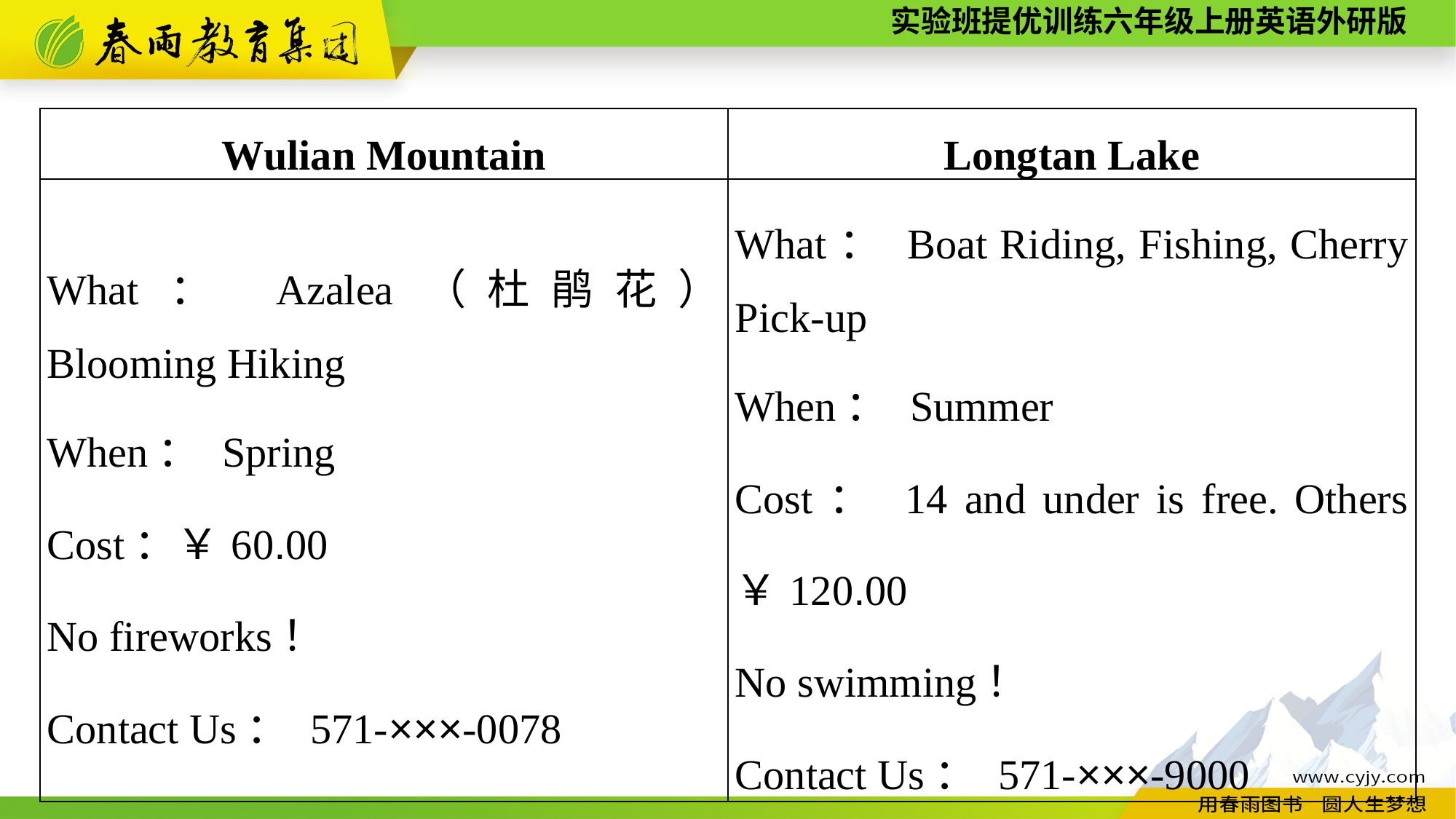

| Wulian Mountain | Longtan Lake |
| --- | --- |
| What： Azalea（杜鹃花） Blooming Hiking When： Spring Cost：￥60.00 No fireworks！ Contact Us： 571-×××-0078 | What： Boat Riding, Fishing, Cherry Pick-up When： Summer Cost： 14 and under is free. Others ￥120.00 No swimming！ Contact Us： 571-×××-9000 |